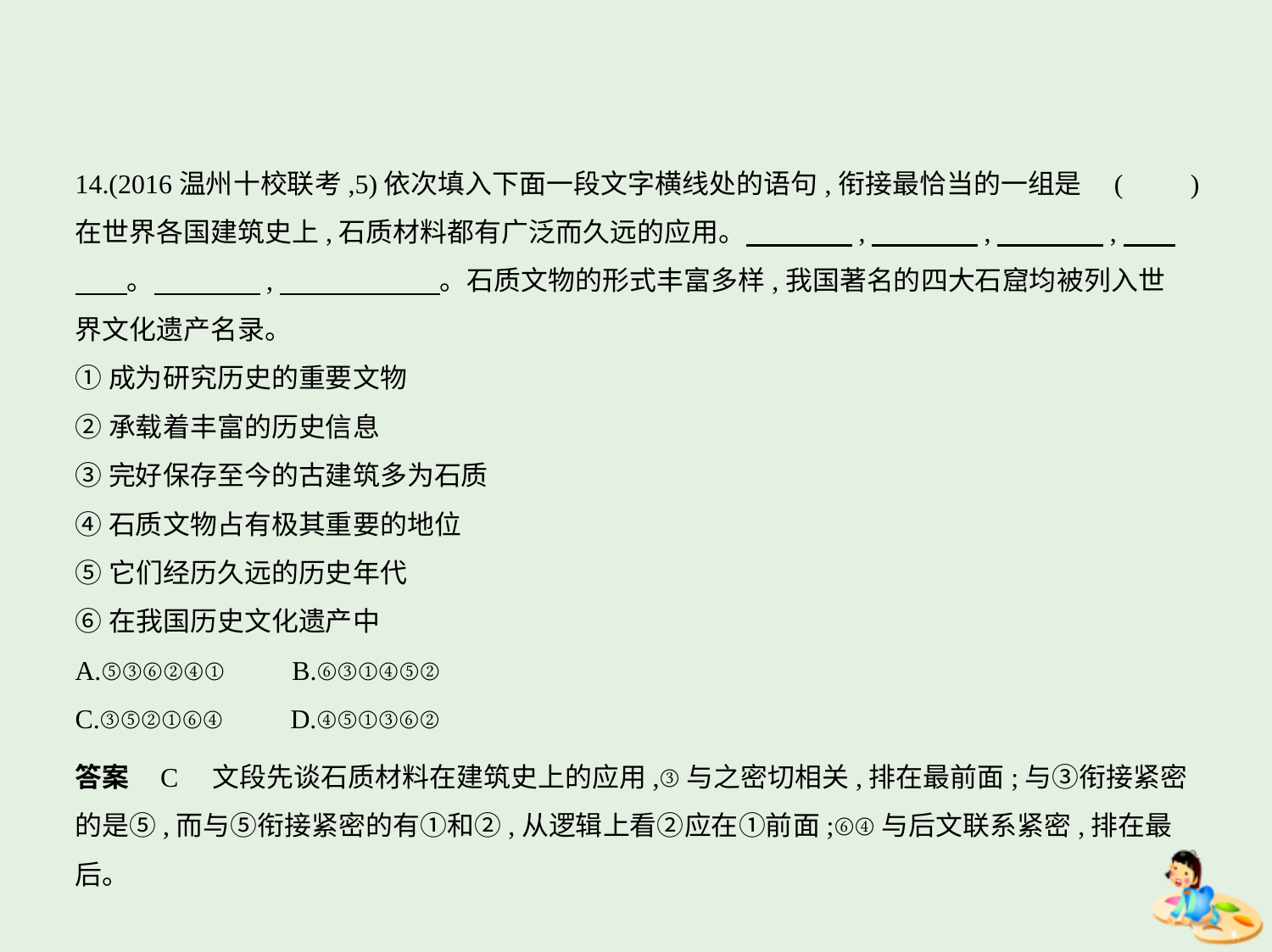

14.(2016温州十校联考,5)依次填入下面一段文字横线处的语句,衔接最恰当的一组是 (　　)
在世界各国建筑史上,石质材料都有广泛而久远的应用。　　　    ,　　　    ,　　　    ,　    
　    。　　　    ,　　　　　    。石质文物的形式丰富多样,我国著名的四大石窟均被列入世
界文化遗产名录。
①成为研究历史的重要文物
②承载着丰富的历史信息
③完好保存至今的古建筑多为石质
④石质文物占有极其重要的地位
⑤它们经历久远的历史年代
⑥在我国历史文化遗产中
A.⑤③⑥②④①　　B.⑥③①④⑤②
C.③⑤②①⑥④　　D.④⑤①③⑥②
答案    C　文段先谈石质材料在建筑史上的应用,③与之密切相关,排在最前面;与③衔接紧密
的是⑤,而与⑤衔接紧密的有①和②,从逻辑上看②应在①前面;⑥④与后文联系紧密,排在最后。